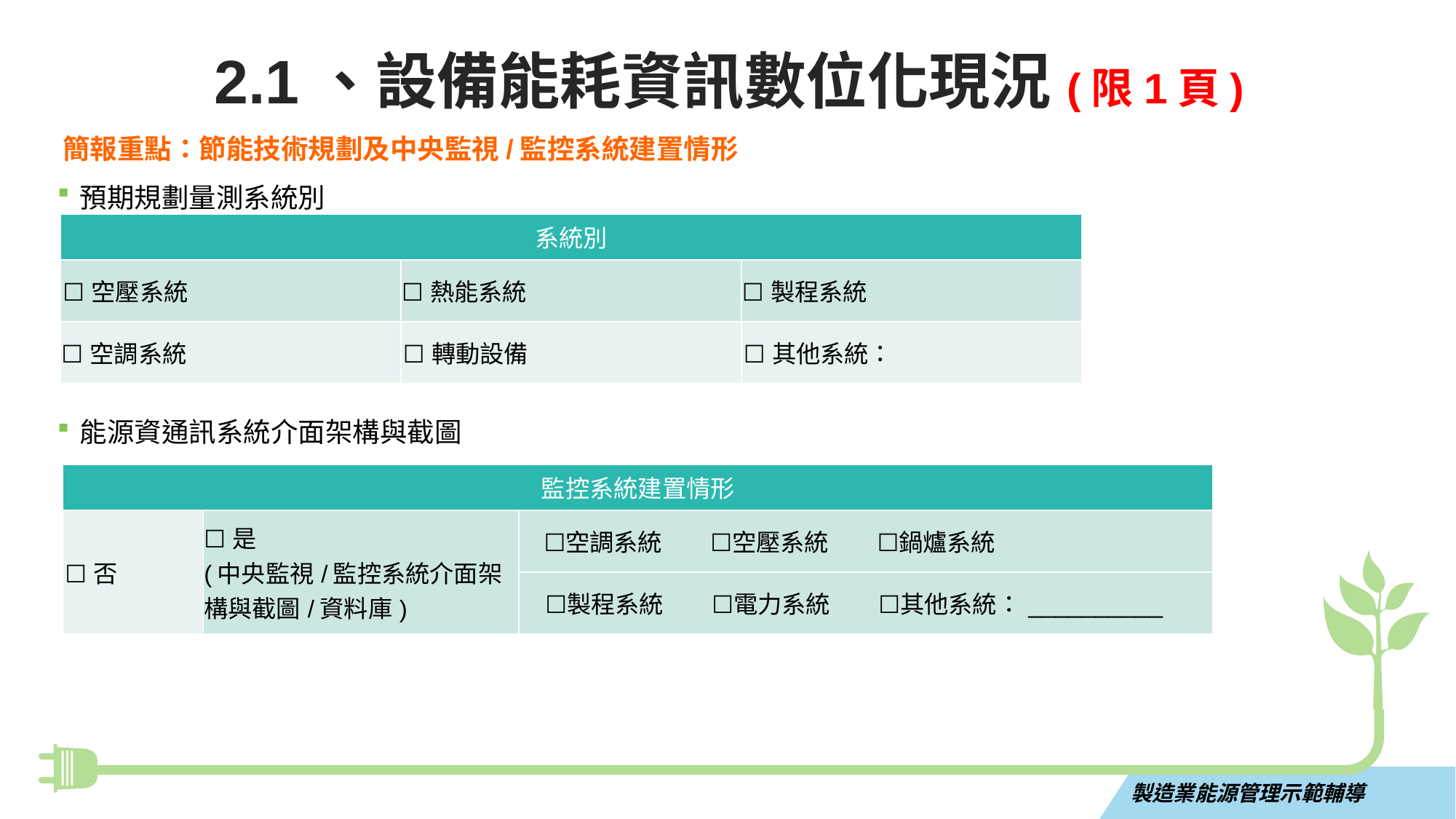

2.1、設備能耗資訊數位化現況(限1頁)
簡報重點：節能技術規劃及中央監視/監控系統建置情形
預期規劃量測系統別
| 系統別 |  |  |
| --- | --- | --- |
| ☐空壓系統 | ☐熱能系統 | ☐製程系統 |
| ☐空調系統 | ☐轉動設備 | ☐其他系統： |
能源資通訊系統介面架構與截圖
| 監控系統建置情形 |  |  |
| --- | --- | --- |
| ☐否 | ☐是 (中央監視/監控系統介面架構與截圖/資料庫) | ☐空調系統　　☐空壓系統　　☐鍋爐系統 |
|  |  | ☐製程系統　　☐電力系統　　☐其他系統：\_\_\_\_\_\_\_\_\_\_ |